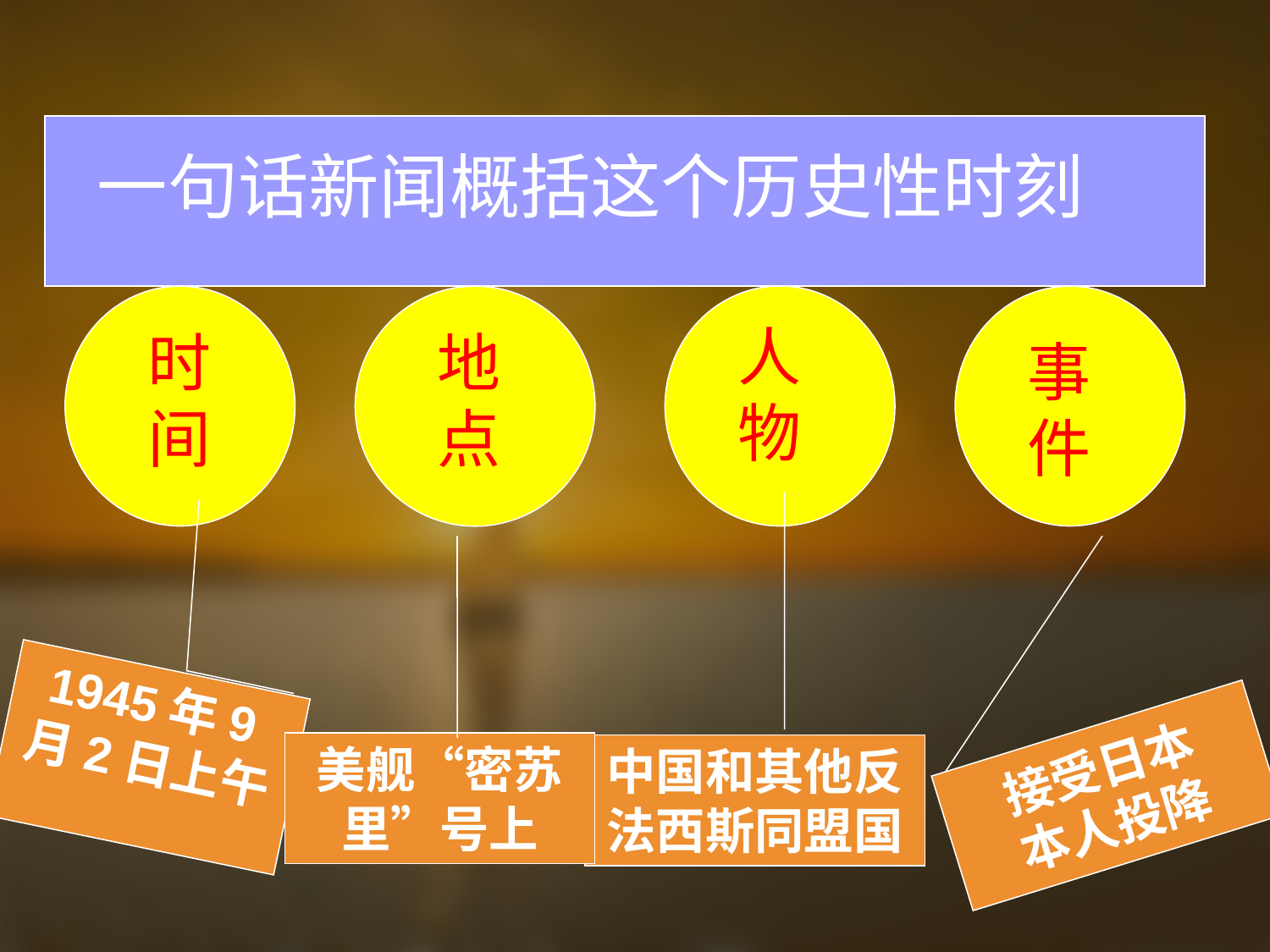

一句话新闻概括这个历史性时刻

人物

时间

地点

事件

中国和其他反法西斯同盟国

美舰“密苏里”号上

接受日本
本人投降
1945年9月2日上午